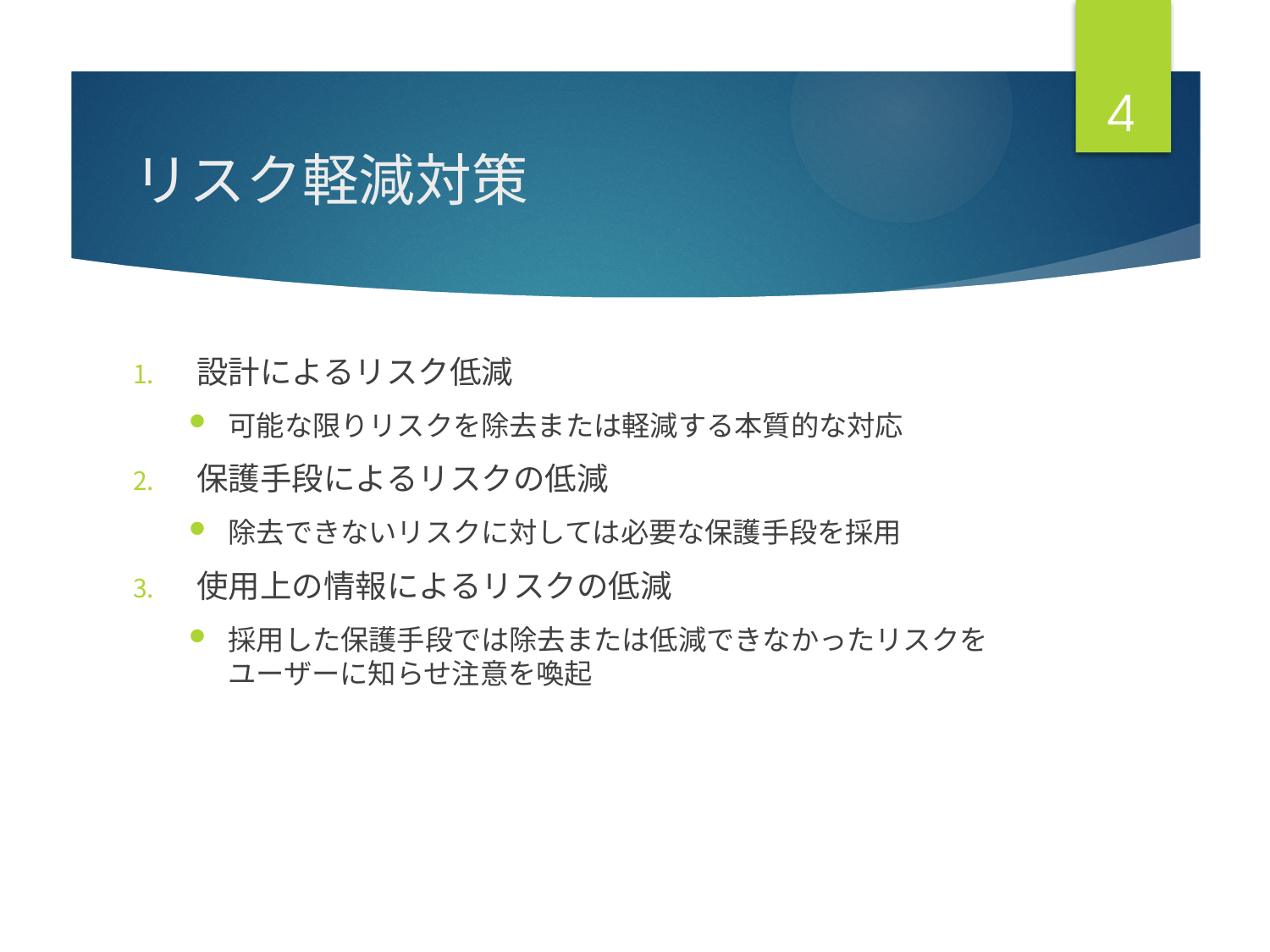

4
# リスク軽減対策
設計によるリスク低減
可能な限りリスクを除去または軽減する本質的な対応
保護手段によるリスクの低減
除去できないリスクに対しては必要な保護手段を採用
使用上の情報によるリスクの低減
採用した保護手段では除去または低減できなかったリスクをユーザーに知らせ注意を喚起